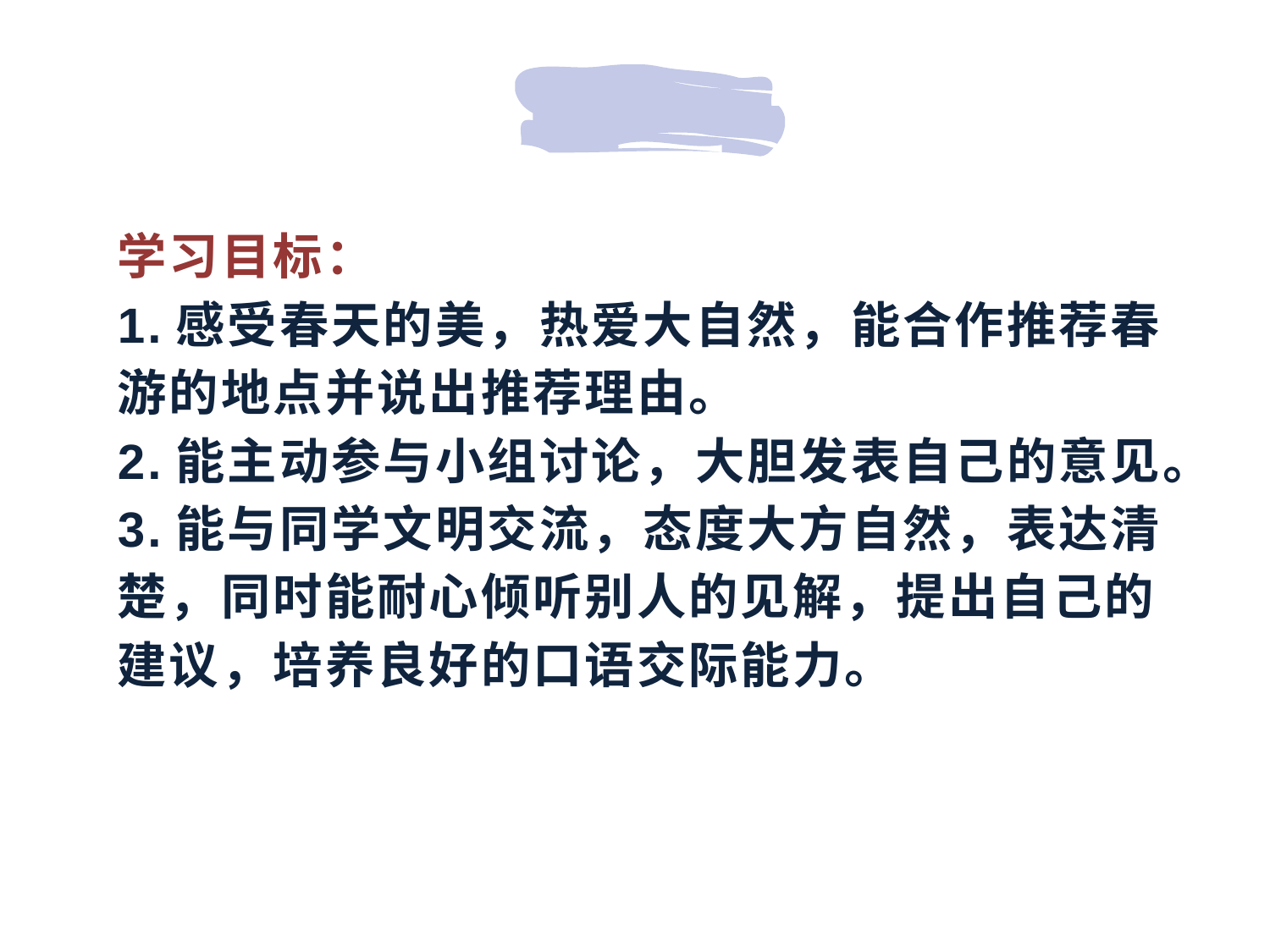

学习目标：
1.感受春天的美，热爱大自然，能合作推荐春游的地点并说出推荐理由。
2.能主动参与小组讨论，大胆发表自己的意见。
3.能与同学文明交流，态度大方自然，表达清楚，同时能耐心倾听别人的见解，提出自己的建议，培养良好的口语交际能力。